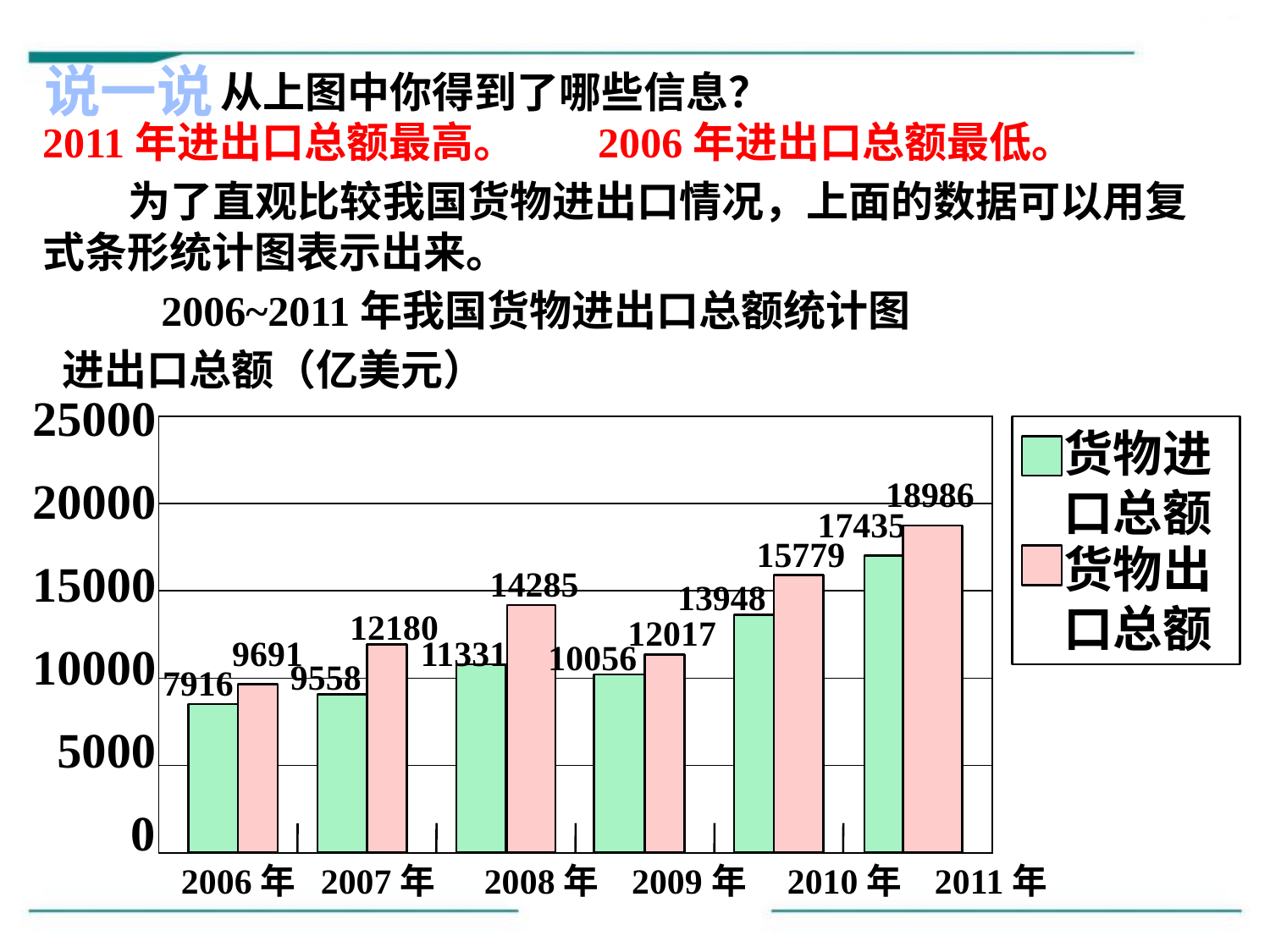

说一说
从上图中你得到了哪些信息？
2011年进出口总额最高。
2006年进出口总额最低。
        为了直观比较我国货物进出口情况，上面的数据可以用复式条形统计图表示出来。
2006~2011年我国货物进出口总额统计图

25000
20000
15000
10000
  5000
        0
进出口总额（亿美元）

货物进
口总额

货物出
口总额

|  |
| --- |
|  |
|  |
|  |
|  |
18986

17435

15779

14285

13948

12180

12017

9691

11331

10056

9558

7916

2006年  2007年     2008年   2009年    2010年   2011年